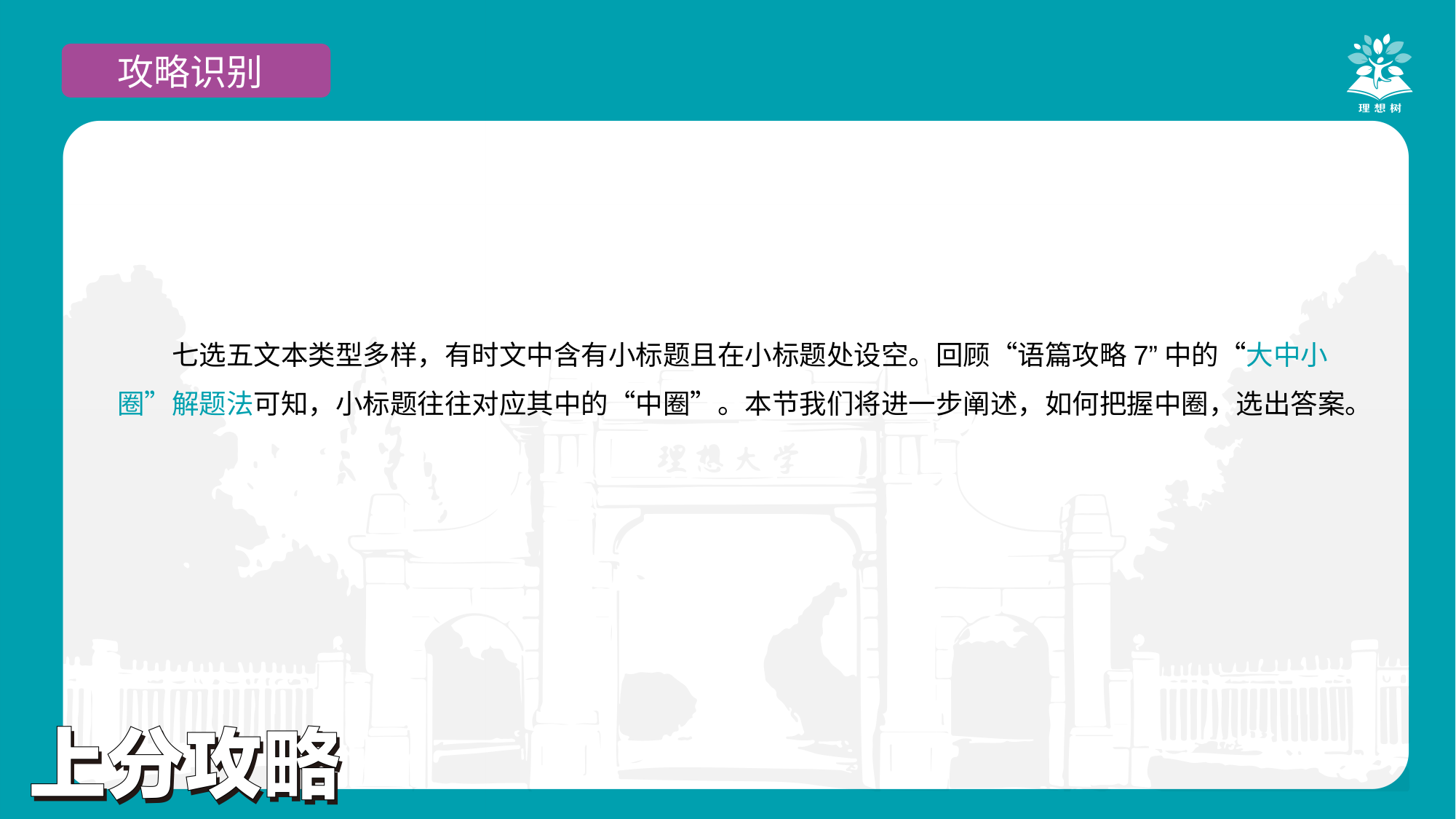

攻略识别
七选五文本类型多样，有时文中含有小标题且在小标题处设空。回顾“语篇攻略7”中的“大中小圈”解题法可知，小标题往往对应其中的“中圈”。本节我们将进一步阐述，如何把握中圈，选出答案。